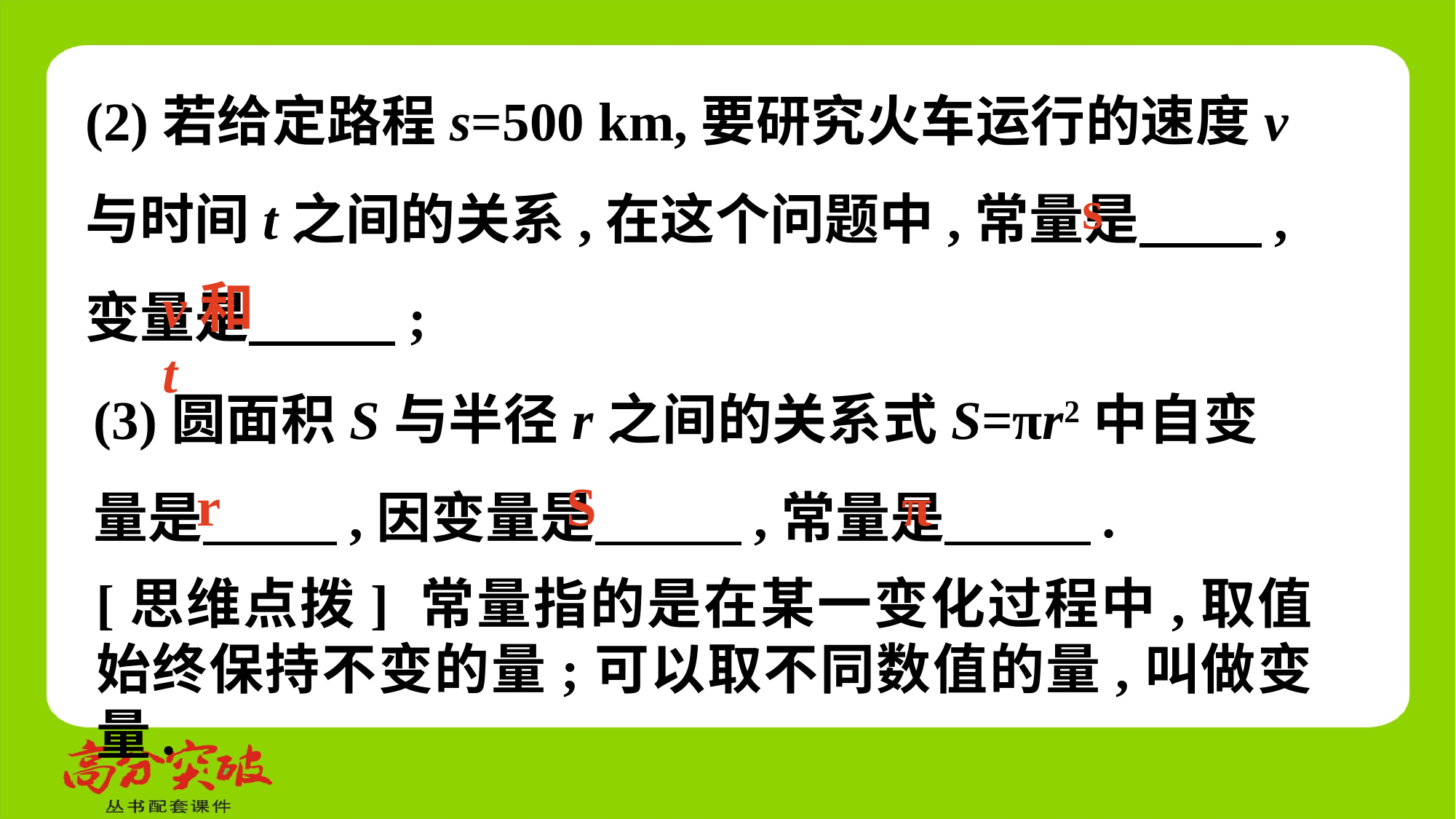

(2)若给定路程s=500 km,要研究火车运行的速度v与时间t之间的关系,在这个问题中,常量是　 　,变量是　   　;
s
v和t
(3)圆面积S与半径r之间的关系式S=πr2中自变量是　  　,因变量是　   　,常量是　   　.
r
S
π
[思维点拨] 常量指的是在某一变化过程中,取值始终保持不变的量;可以取不同数值的量,叫做变量.